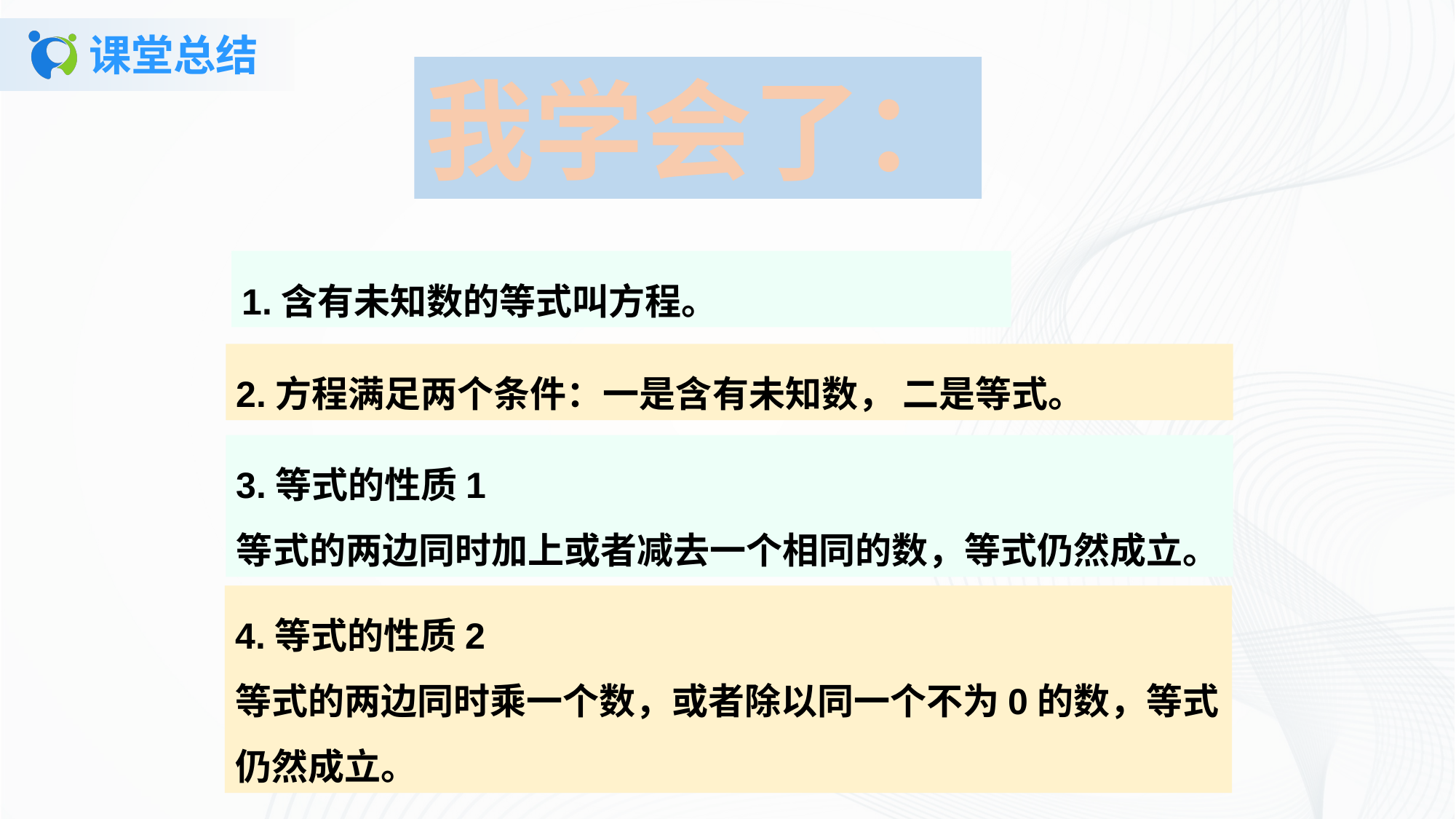

# 课堂总结
我学会了：
1.含有未知数的等式叫方程。
2.方程满足两个条件：一是含有未知数， 二是等式。
3.等式的性质1
等式的两边同时加上或者减去一个相同的数，等式仍然成立。
4.等式的性质2
等式的两边同时乘一个数，或者除以同一个不为0的数，等式仍然成立。